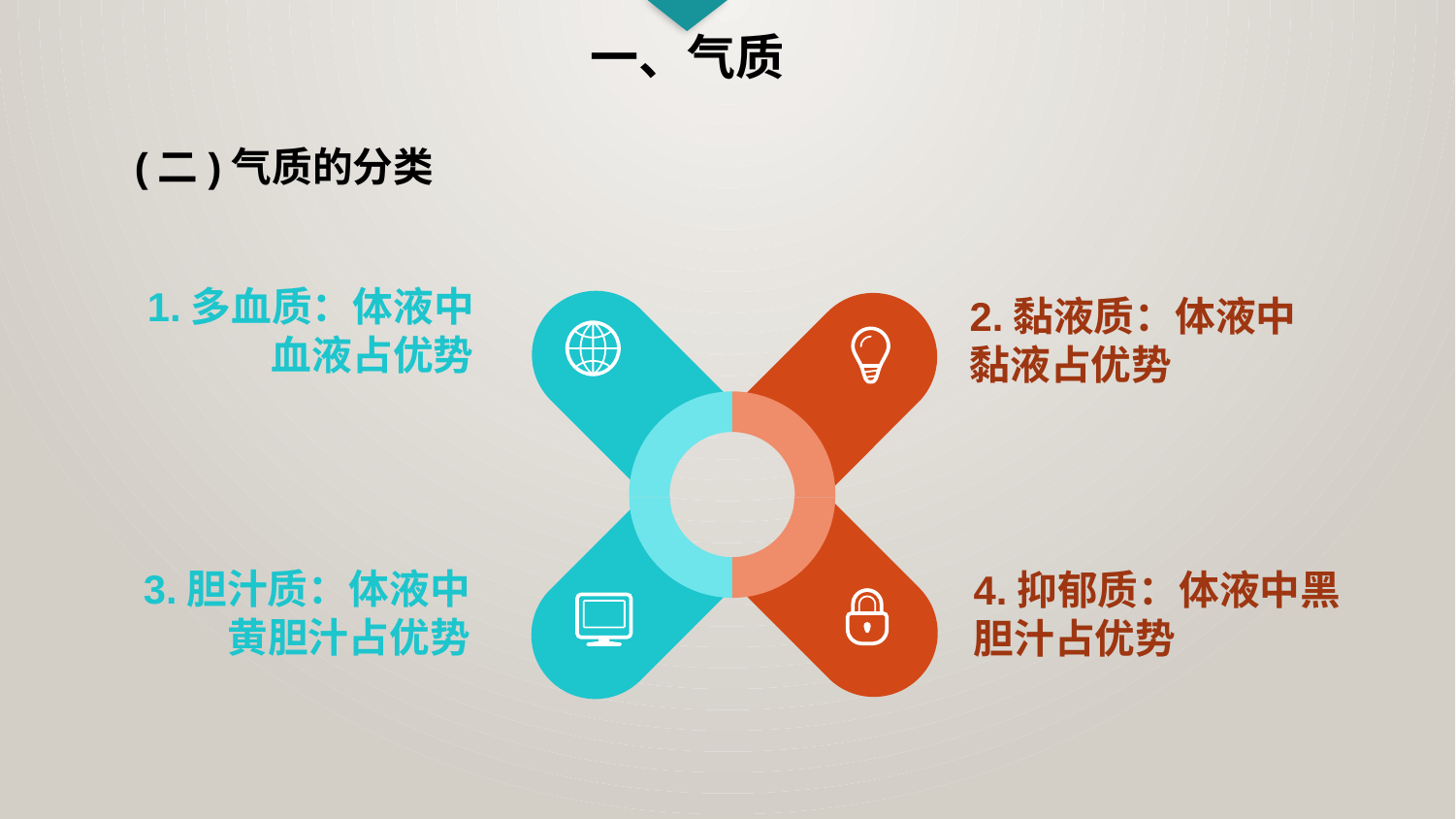

一、气质
(二)气质的分类
1.多血质：体液中血液占优势
2.黏液质：体液中黏液占优势

3.胆汁质：体液中黄胆汁占优势
4.抑郁质：体液中黑胆汁占优势